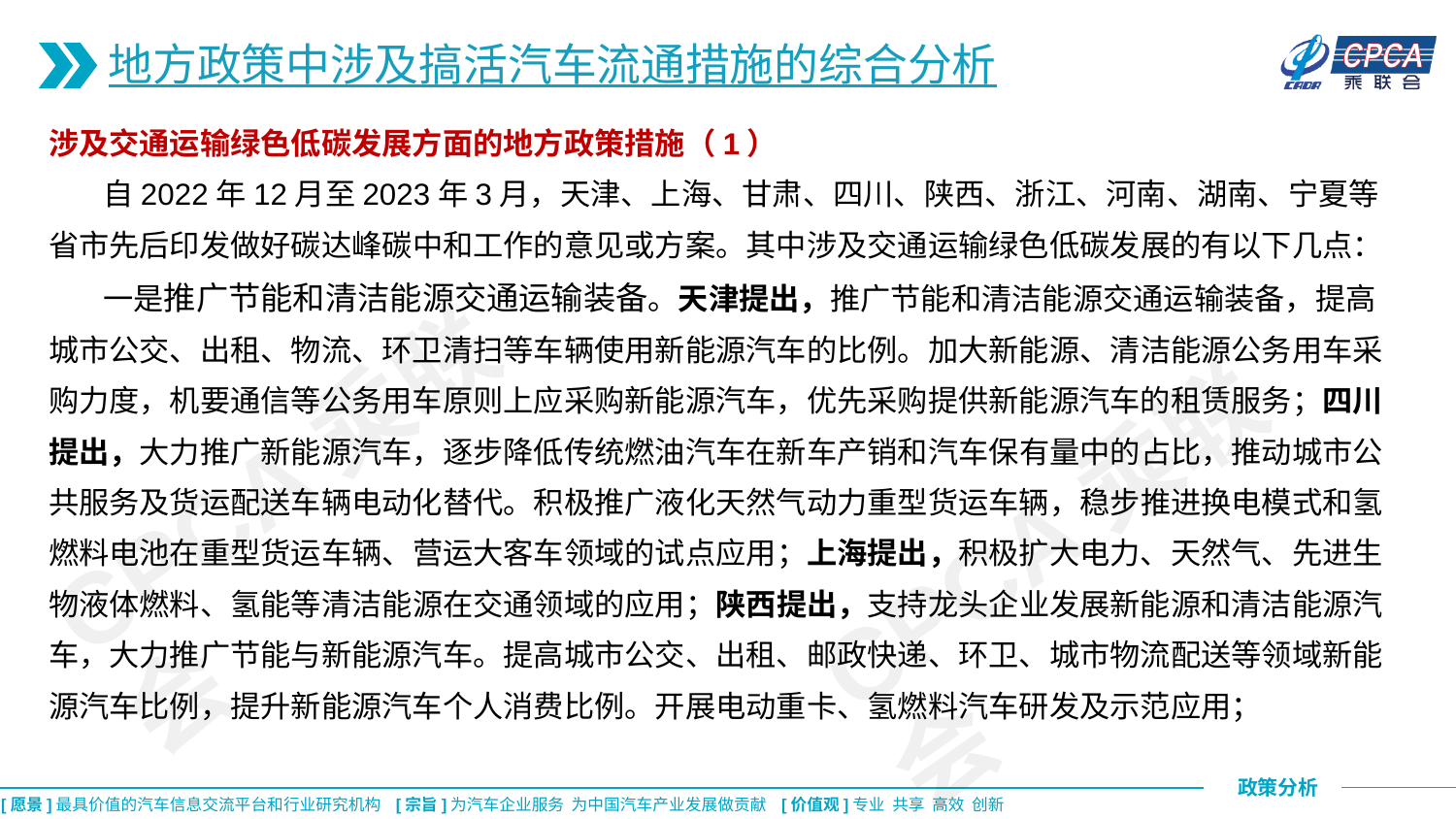

地方政策中涉及搞活汽车流通措施的综合分析
涉及交通运输绿色低碳发展方面的地方政策措施（1）
       自2022年12月至2023年3月，天津、上海、甘肃、四川、陕西、浙江、河南、湖南、宁夏等省市先后印发做好碳达峰碳中和工作的意见或方案。其中涉及交通运输绿色低碳发展的有以下几点：
       一是推广节能和清洁能源交通运输装备。天津提出，推广节能和清洁能源交通运输装备，提高城市公交、出租、物流、环卫清扫等车辆使用新能源汽车的比例。加大新能源、清洁能源公务用车采购力度，机要通信等公务用车原则上应采购新能源汽车，优先采购提供新能源汽车的租赁服务；四川提出，大力推广新能源汽车，逐步降低传统燃油汽车在新车产销和汽车保有量中的占比，推动城市公共服务及货运配送车辆电动化替代。积极推广液化天然气动力重型货运车辆，稳步推进换电模式和氢燃料电池在重型货运车辆、营运大客车领域的试点应用；上海提出，积极扩大电力、天然气、先进生物液体燃料、氢能等清洁能源在交通领域的应用；陕西提出，支持龙头企业发展新能源和清洁能源汽车，大力推广节能与新能源汽车。提高城市公交、出租、邮政快递、环卫、城市物流配送等领域新能源汽车比例，提升新能源汽车个人消费比例。开展电动重卡、氢燃料汽车研发及示范应用；
CPCA乘联会
CPCA乘联会